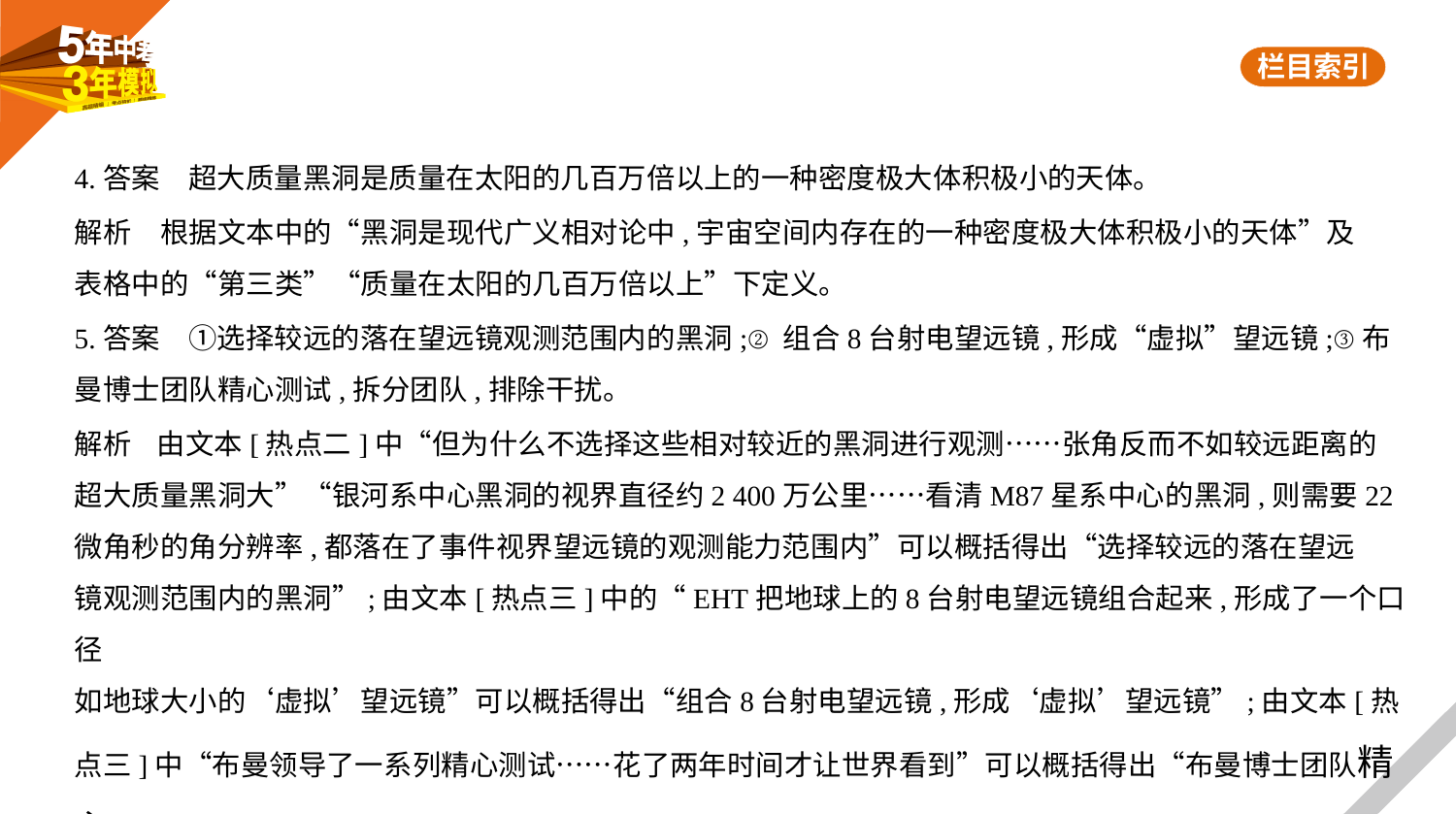

4.答案　超大质量黑洞是质量在太阳的几百万倍以上的一种密度极大体积极小的天体。
解析　根据文本中的“黑洞是现代广义相对论中,宇宙空间内存在的一种密度极大体积极小的天体”及
表格中的“第三类”“质量在太阳的几百万倍以上”下定义。
5.答案　①选择较远的落在望远镜观测范围内的黑洞;②组合8台射电望远镜,形成“虚拟”望远镜;③布
曼博士团队精心测试,拆分团队,排除干扰。
解析    由文本[热点二]中“但为什么不选择这些相对较近的黑洞进行观测……张角反而不如较远距离的
超大质量黑洞大”“银河系中心黑洞的视界直径约2 400万公里……看清M87星系中心的黑洞,则需要22
微角秒的角分辨率,都落在了事件视界望远镜的观测能力范围内”可以概括得出“选择较远的落在望远
镜观测范围内的黑洞”;由文本[热点三]中的“EHT把地球上的8台射电望远镜组合起来,形成了一个口径
如地球大小的‘虚拟’望远镜”可以概括得出“组合8台射电望远镜,形成‘虚拟’望远镜”;由文本[热
点三]中“布曼领导了一系列精心测试……花了两年时间才让世界看到”可以概括得出“布曼博士团队精心测试,拆分团队,排除干扰”。